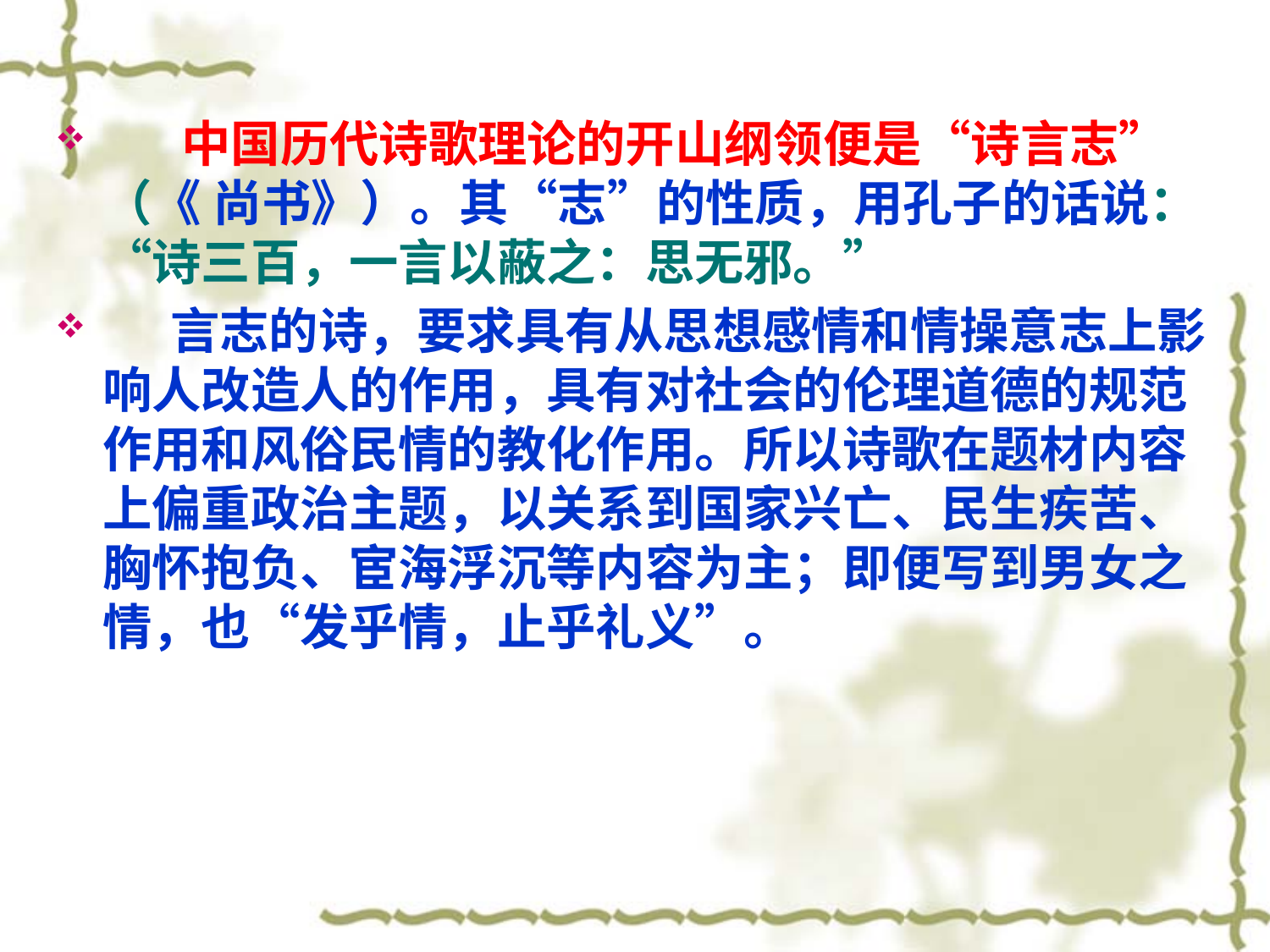

#
      中国历代诗歌理论的开山纲领便是“诗言志”（《 尚书》）。其“志”的性质，用孔子的话说：“诗三百，一言以蔽之：思无邪。”
     言志的诗，要求具有从思想感情和情操意志上影响人改造人的作用，具有对社会的伦理道德的规范作用和风俗民情的教化作用。所以诗歌在题材内容上偏重政治主题，以关系到国家兴亡、民生疾苦、胸怀抱负、宦海浮沉等内容为主；即便写到男女之情，也“发乎情，止乎礼义”。